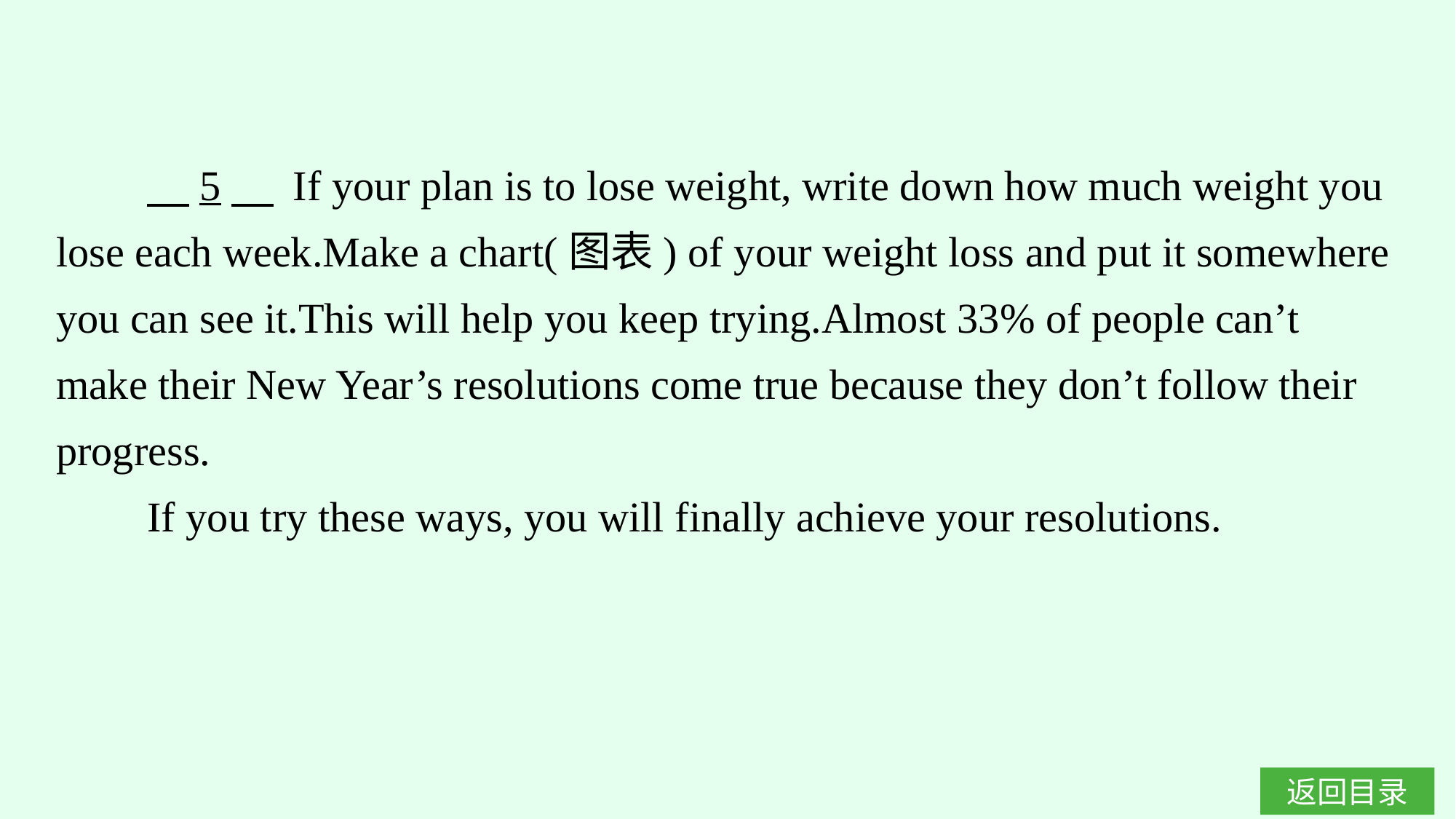

5　 If your plan is to lose weight, write down how much weight you lose each week.Make a chart(图表) of your weight loss and put it somewhere you can see it.This will help you keep trying.Almost 33% of people can’t make their New Year’s resolutions come true because they don’t follow their progress.
If you try these ways, you will finally achieve your resolutions.